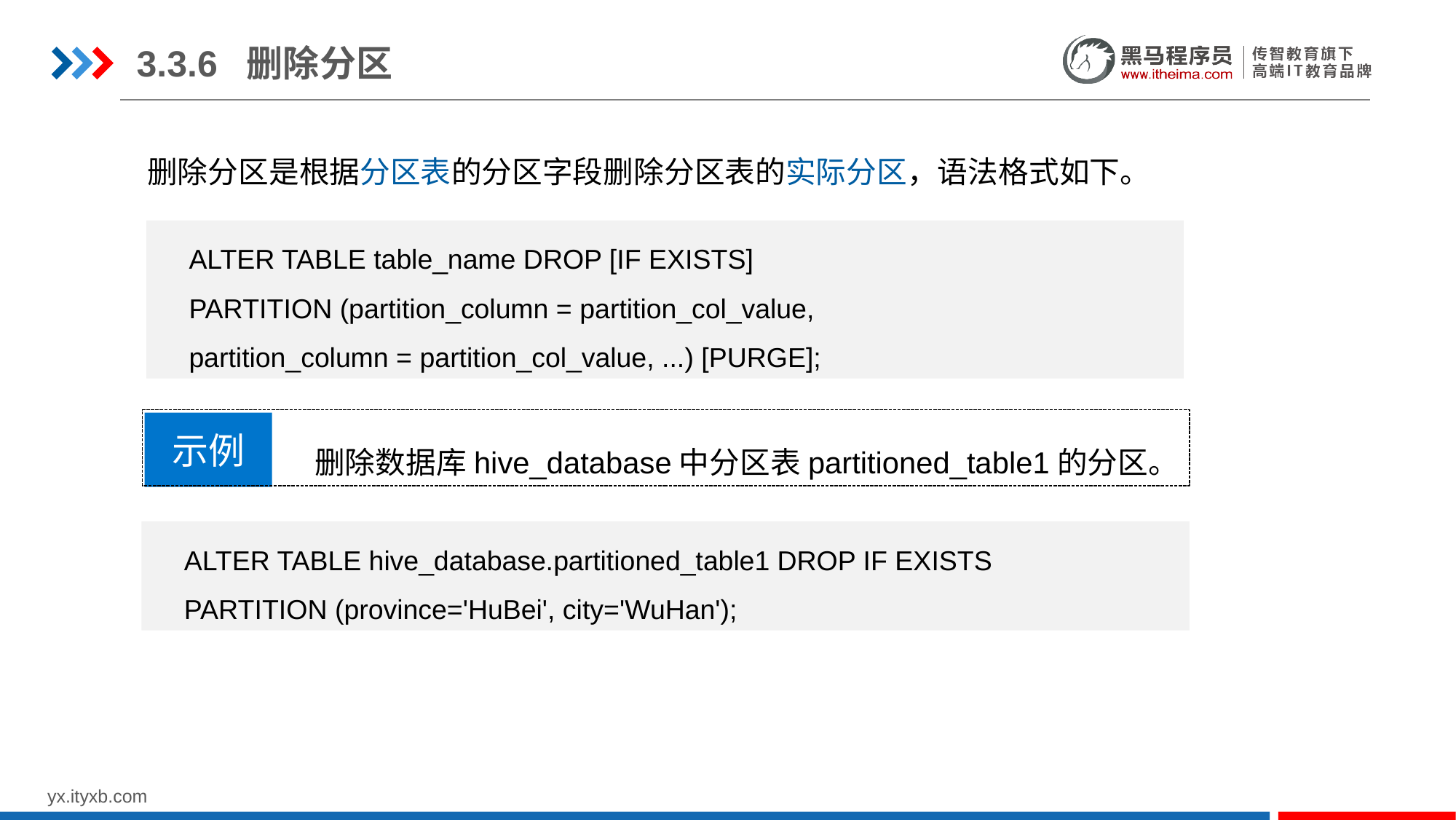

3.3.6  删除分区
删除分区是根据分区表的分区字段删除分区表的实际分区，语法格式如下。
ALTER TABLE table_name DROP [IF EXISTS]
PARTITION (partition_column = partition_col_value,
partition_column = partition_col_value, ...) [PURGE];

示例
删除数据库hive_database中分区表partitioned_table1的分区。
ALTER TABLE hive_database.partitioned_table1 DROP IF EXISTS
PARTITION (province='HuBei', city='WuHan');